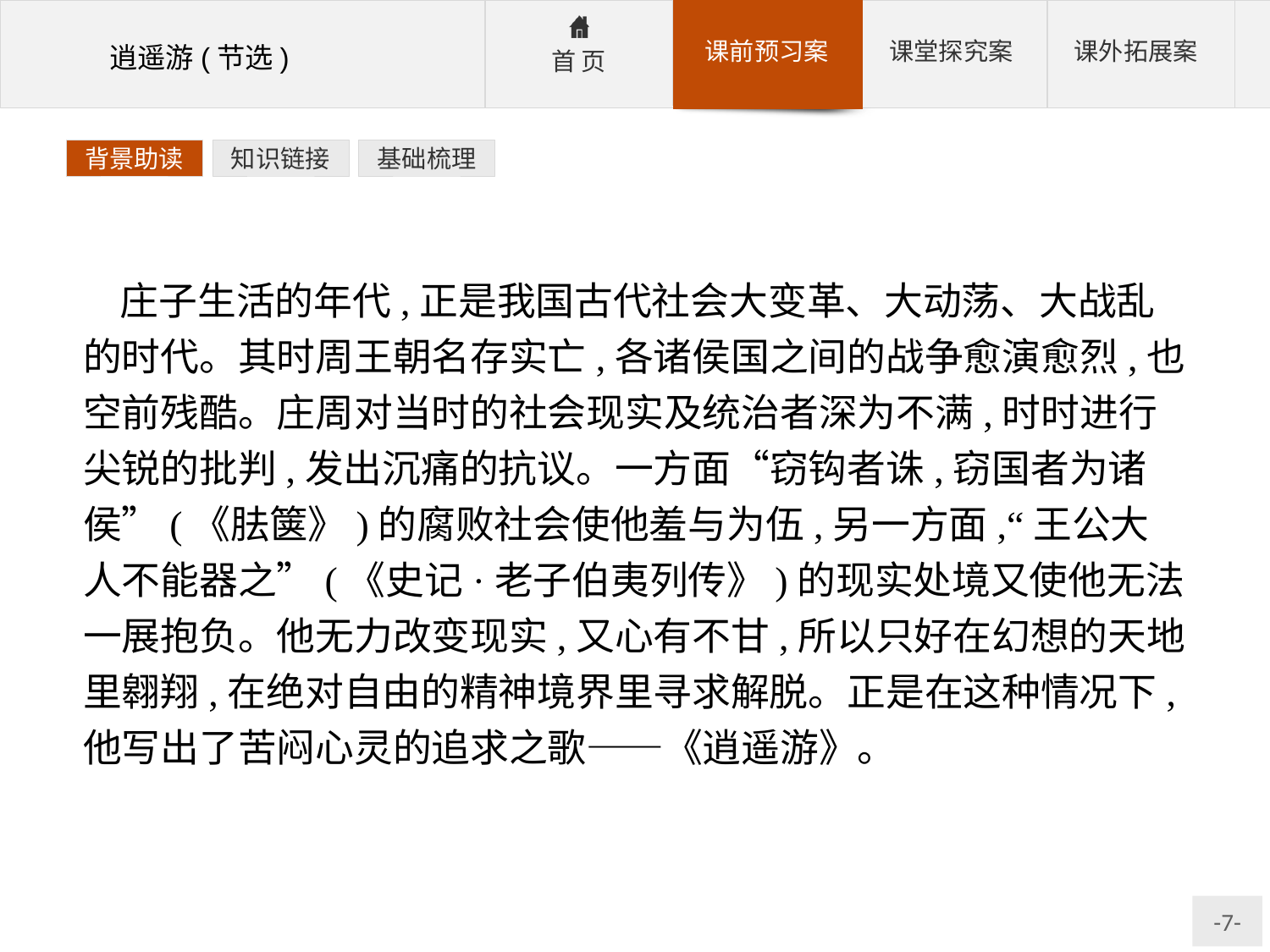

背景助读
知识链接
基础梳理
庄子生活的年代,正是我国古代社会大变革、大动荡、大战乱的时代。其时周王朝名存实亡,各诸侯国之间的战争愈演愈烈,也空前残酷。庄周对当时的社会现实及统治者深为不满,时时进行尖锐的批判,发出沉痛的抗议。一方面“窃钩者诛,窃国者为诸侯”(《胠箧》)的腐败社会使他羞与为伍,另一方面,“王公大人不能器之”(《史记·老子伯夷列传》)的现实处境又使他无法一展抱负。他无力改变现实,又心有不甘,所以只好在幻想的天地里翱翔,在绝对自由的精神境界里寻求解脱。正是在这种情况下,他写出了苦闷心灵的追求之歌——《逍遥游》。